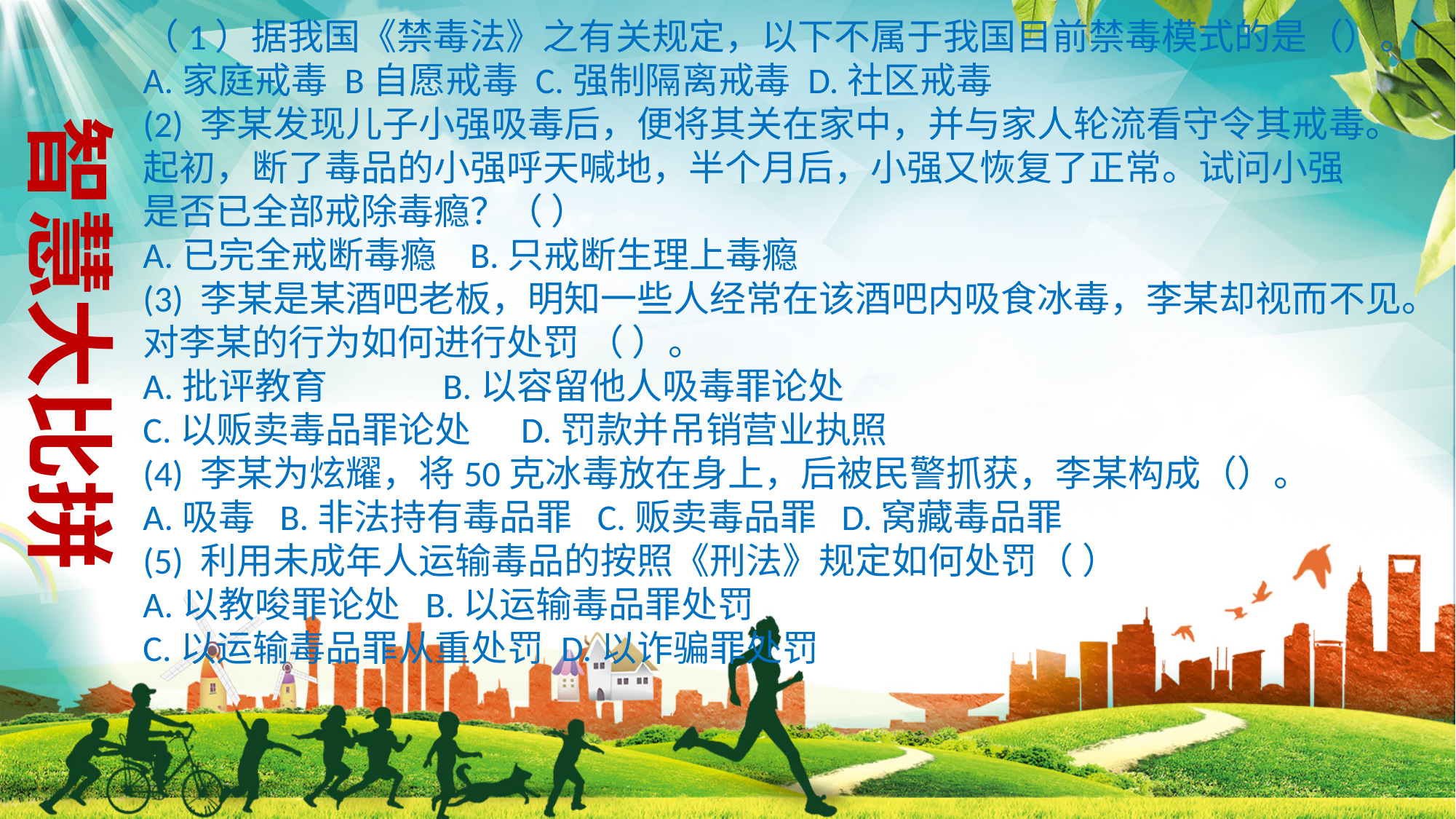

（1）据我国《禁毒法》之有关规定，以下不属于我国目前禁毒模式的是（）。
A.家庭戒毒 B自愿戒毒 C.强制隔离戒毒 D.社区戒毒
(2) 李某发现儿子小强吸毒后，便将其关在家中，并与家人轮流看守令其戒毒。
起初，断了毒品的小强呼天喊地，半个月后，小强又恢复了正常。试问小强
是否已全部戒除毒瘾？（ ）
A.已完全戒断毒瘾   B.只戒断生理上毒瘾
(3) 李某是某酒吧老板，明知一些人经常在该酒吧内吸食冰毒，李某却视而不见。
对李某的行为如何进行处罚 （ ）。
A.批评教育             B.以容留他人吸毒罪论处
C.以贩卖毒品罪论处     D.罚款并吊销营业执照
(4) 李某为炫耀，将50克冰毒放在身上，后被民警抓获，李某构成（）。
A.吸毒  B.非法持有毒品罪  C.贩卖毒品罪  D.窝藏毒品罪
(5) 利用未成年人运输毒品的按照《刑法》规定如何处罚（ ）
A.以教唆罪论处  B.以运输毒品罪处罚
C.以运输毒品罪从重处罚 D.以诈骗罪处罚

智慧大比拼